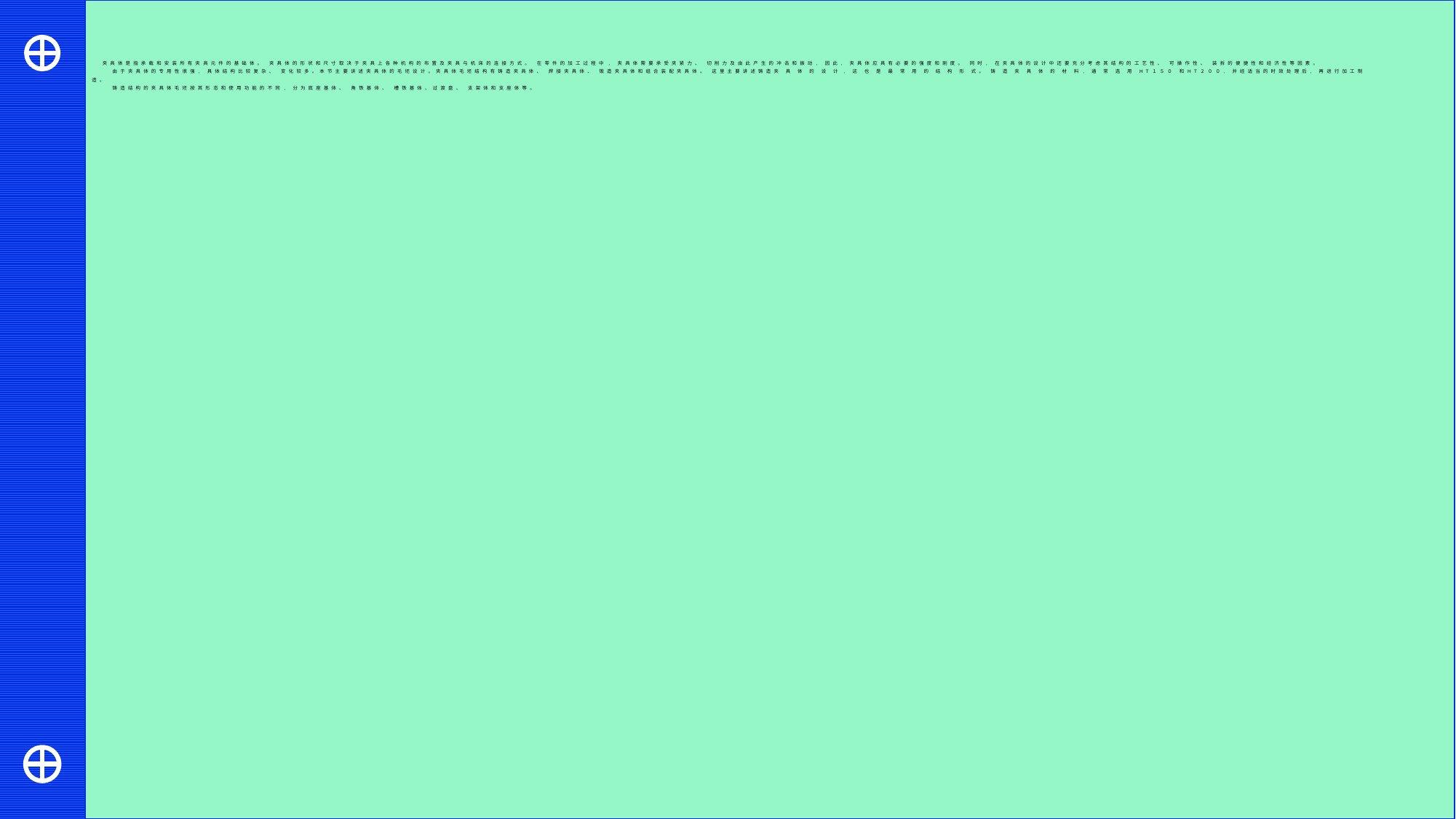

# 夹具体是指承载和安装所有夹具元件的基础体。 夹具体的形状和尺寸取决于夹具上各种机构的布置及夹具与机床的连接方式。 在零件的加工过程中, 夹具体需要承受夹紧力、 切削力及由此产生的冲击和振动, 因此, 夹具体应具有必要的强度和刚度。 同时, 在夹具体的设计中还要充分考虑其结构的工艺性、 可操作性、 装拆的便捷性和经济性等因素。 由于夹具体的专用性很强, 具体结构比较复杂、 变化较多。本节主要讲述夹具体的毛坯设计。夹具体毛坯结构有铸造夹具体、 焊接夹具体、 锻造夹具体和组合装配夹具体。 这里主要讲述铸造夹 具 体 的 设 计, 这 也 是 最 常 用 的 结 构 形 式。 铸 造 夹 具 体 的 材 料, 通 常 选 用 HT１５０ 和HT２００, 并经适当的时效处理后, 再进行加工制造。 铸造结构的夹具体毛坯按其形态和使用功能的不同, 分为底座基体、 角铁基体、 槽铁基体、过渡盘、 支架体和支座体等。